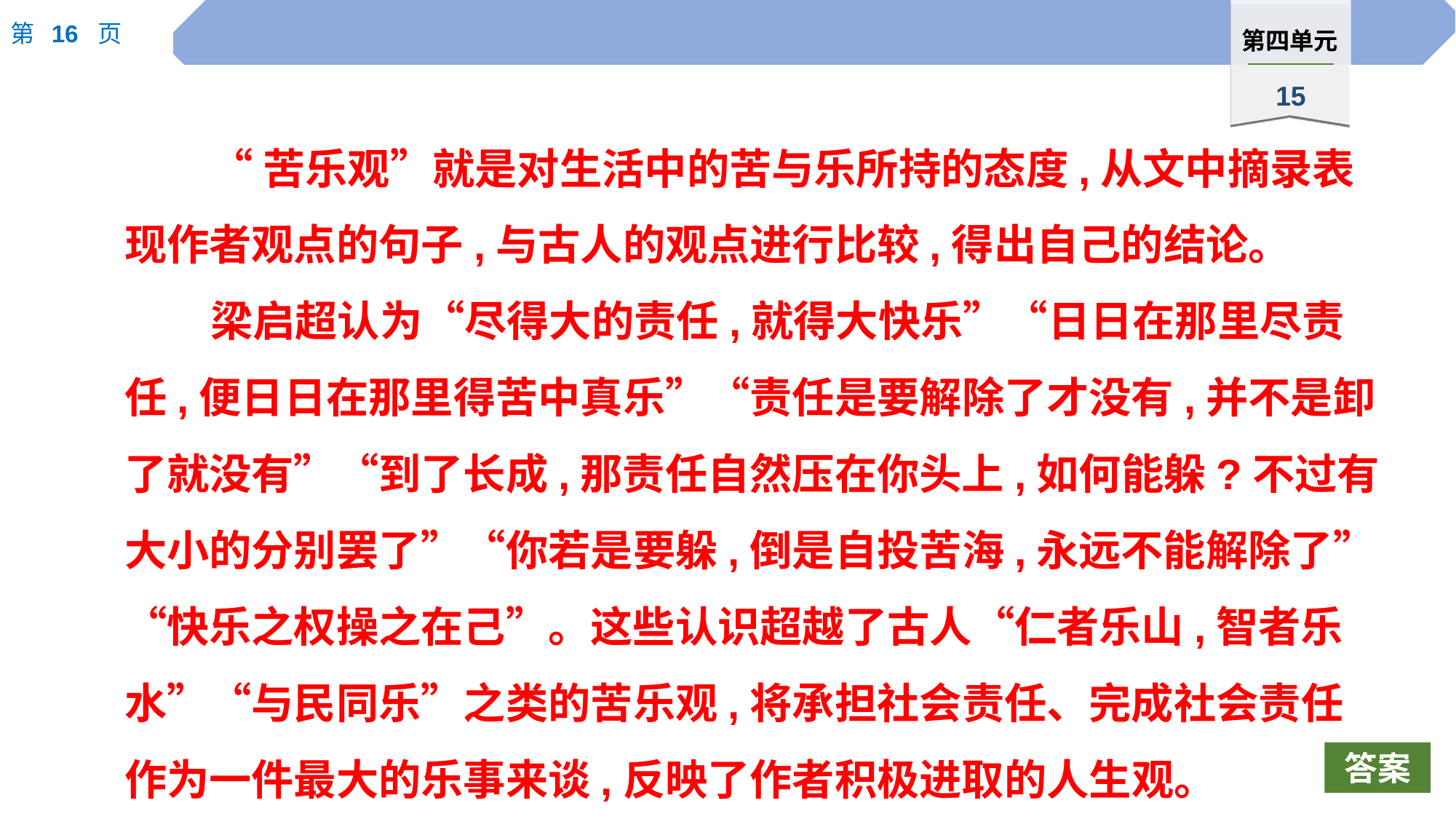

“苦乐观”就是对生活中的苦与乐所持的态度,从文中摘录表现作者观点的句子,与古人的观点进行比较,得出自己的结论。
梁启超认为“尽得大的责任,就得大快乐”“日日在那里尽责任,便日日在那里得苦中真乐”“责任是要解除了才没有,并不是卸了就没有”“到了长成,那责任自然压在你头上,如何能躲?不过有大小的分别罢了”“你若是要躲,倒是自投苦海,永远不能解除了”“快乐之权操之在己”。这些认识超越了古人“仁者乐山,智者乐水”“与民同乐”之类的苦乐观,将承担社会责任、完成社会责任作为一件最大的乐事来谈,反映了作者积极进取的人生观。
答案